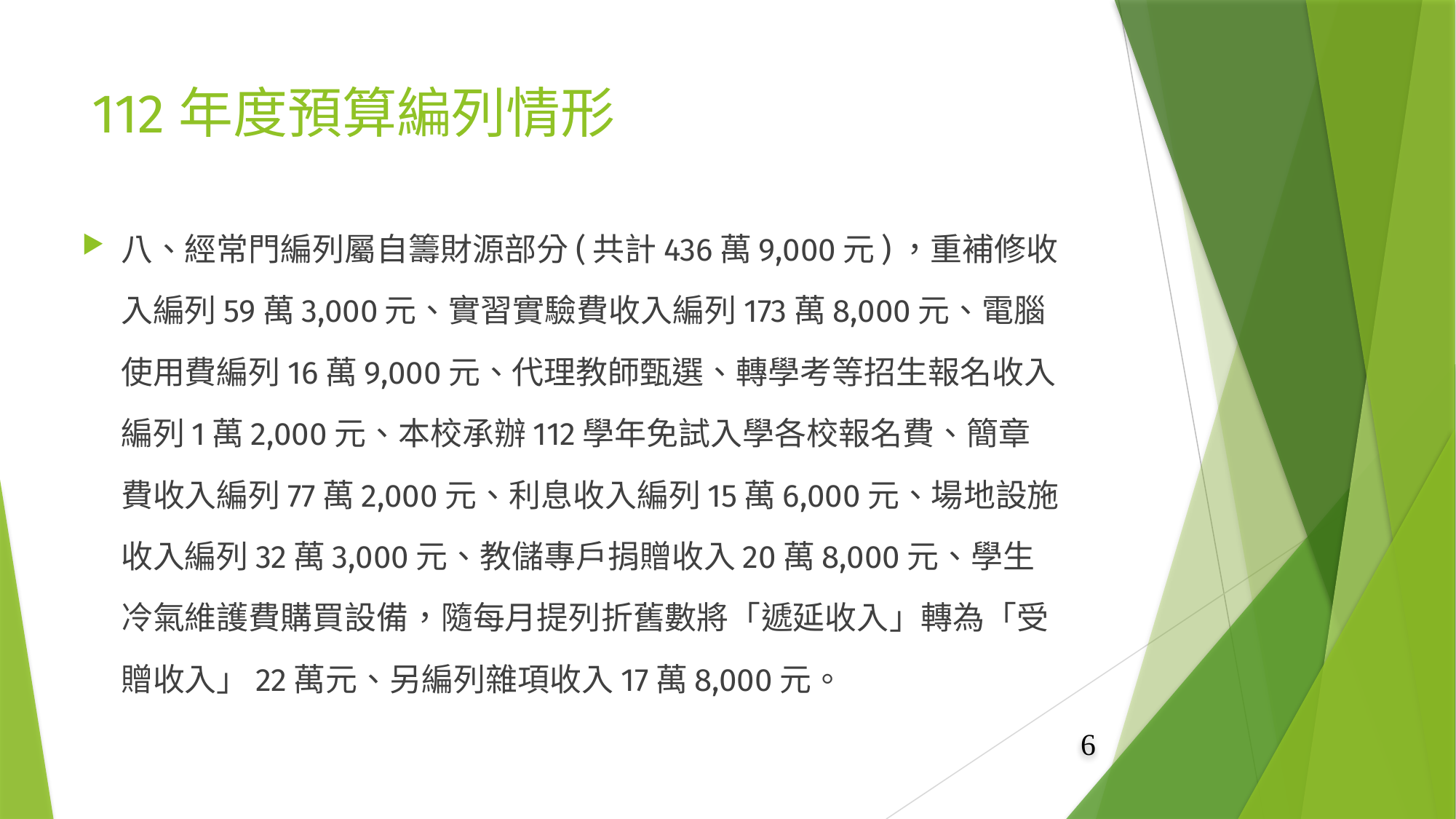

# 112年度預算編列情形
八、經常門編列屬自籌財源部分(共計436萬9,000元)，重補修收入編列59萬3,000元、實習實驗費收入編列173萬8,000元、電腦使用費編列16萬9,000元、代理教師甄選、轉學考等招生報名收入編列1萬2,000元、本校承辦112學年免試入學各校報名費、簡章費收入編列77萬2,000元、利息收入編列15萬6,000元、場地設施收入編列32萬3,000元、教儲專戶捐贈收入20萬8,000元、學生冷氣維護費購買設備，隨每月提列折舊數將「遞延收入」轉為「受贈收入」22萬元、另編列雜項收入17萬8,000元。
6